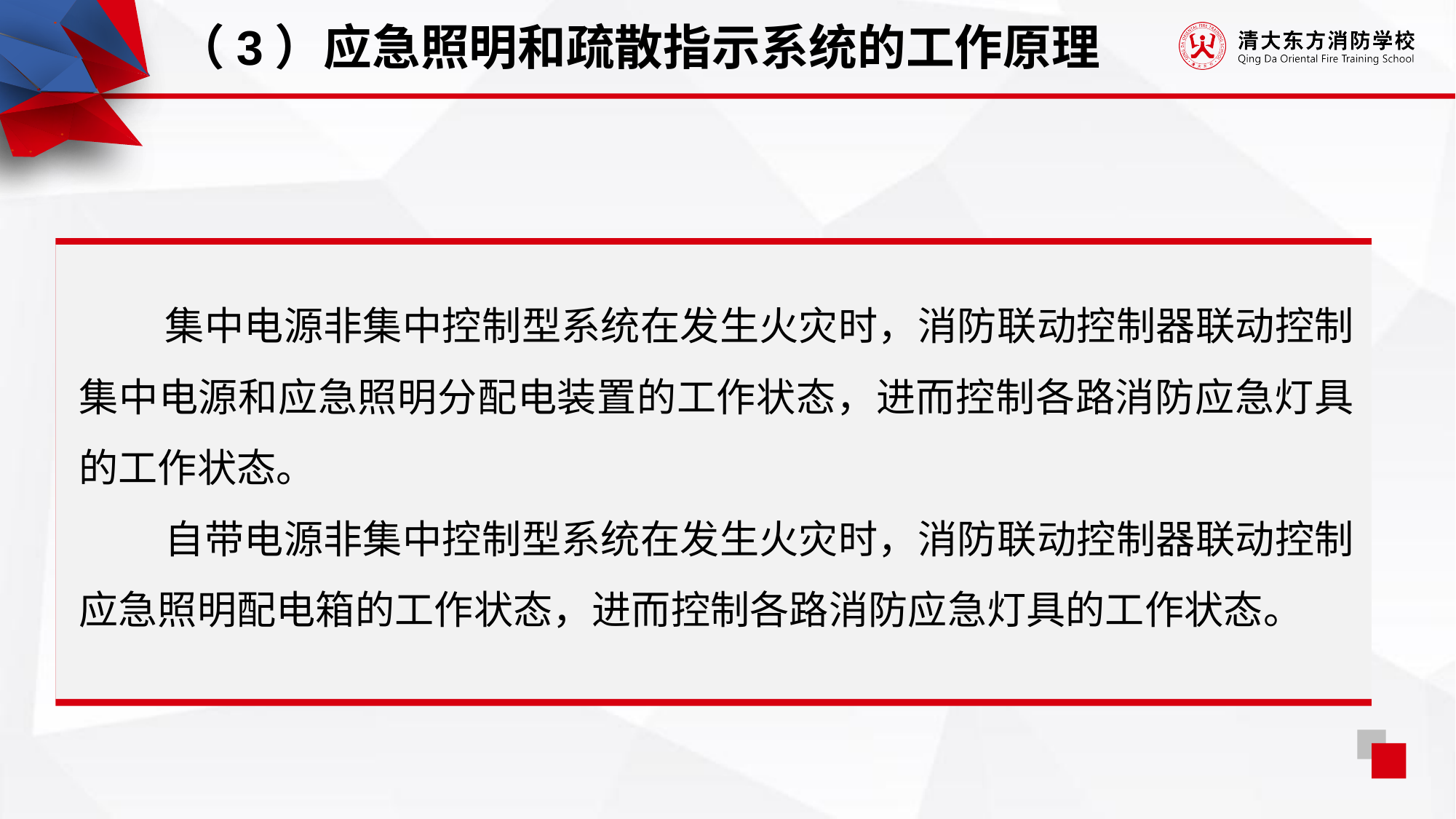

（3）应急照明和疏散指示系统的工作原理

集中电源非集中控制型系统在发生火灾时，消防联动控制器联动控制集中电源和应急照明分配电装置的工作状态，进而控制各路消防应急灯具的工作状态。
自带电源非集中控制型系统在发生火灾时，消防联动控制器联动控制应急照明配电箱的工作状态，进而控制各路消防应急灯具的工作状态。